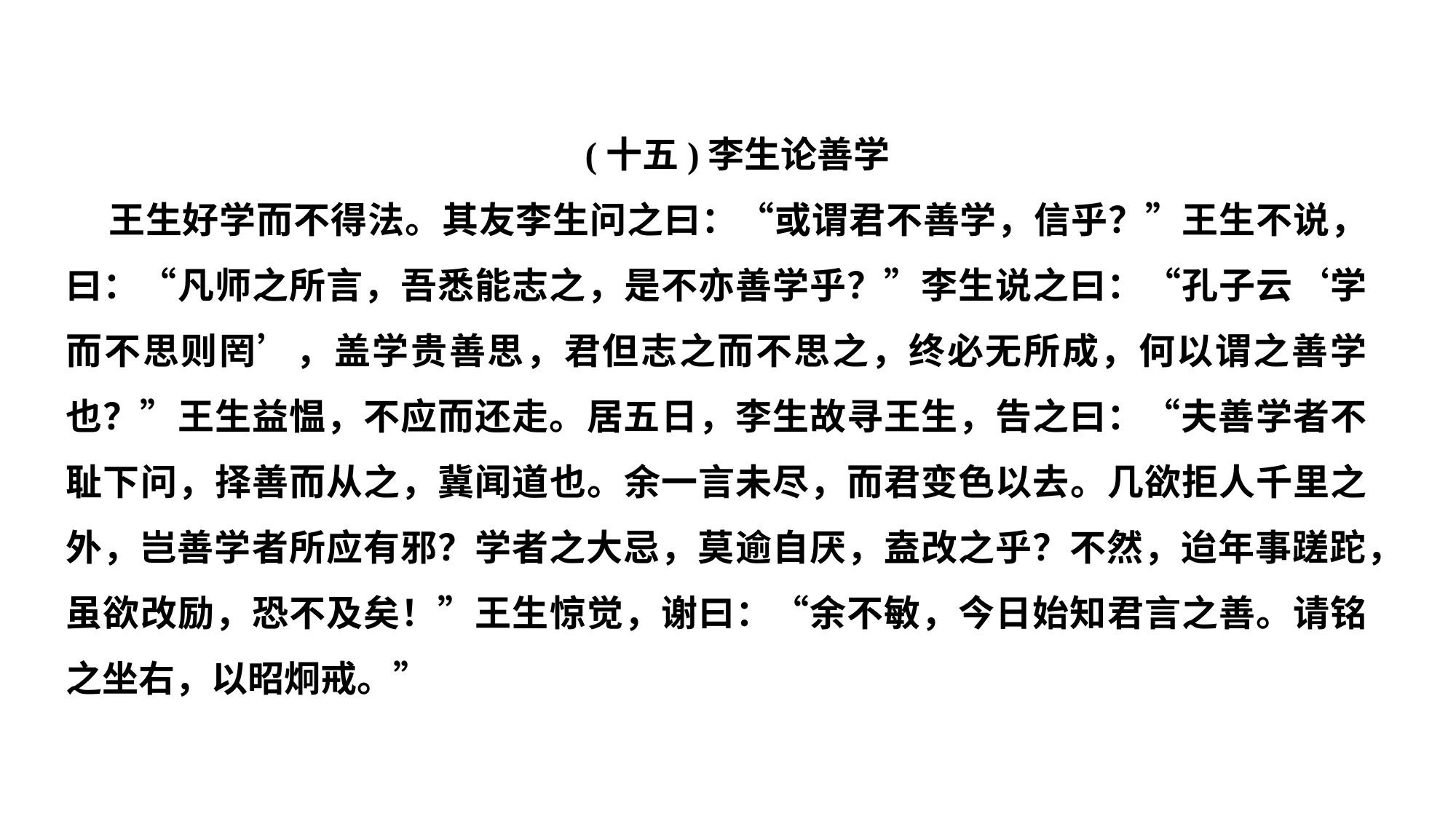

(十五)李生论善学
王生好学而不得法。其友李生问之曰：“或谓君不善学，信乎？”王生不说，曰：“凡师之所言，吾悉能志之，是不亦善学乎？”李生说之曰：“孔子云‘学而不思则罔’，盖学贵善思，君但志之而不思之，终必无所成，何以谓之善学也？”王生益愠，不应而还走。居五日，李生故寻王生，告之曰：“夫善学者不耻下问，择善而从之，冀闻道也。余一言未尽，而君变色以去。几欲拒人千里之外，岂善学者所应有邪？学者之大忌，莫逾自厌，盍改之乎？不然，迨年事蹉跎，虽欲改励，恐不及矣！”王生惊觉，谢曰：“余不敏，今日始知君言之善。请铭之坐右，以昭炯戒。”